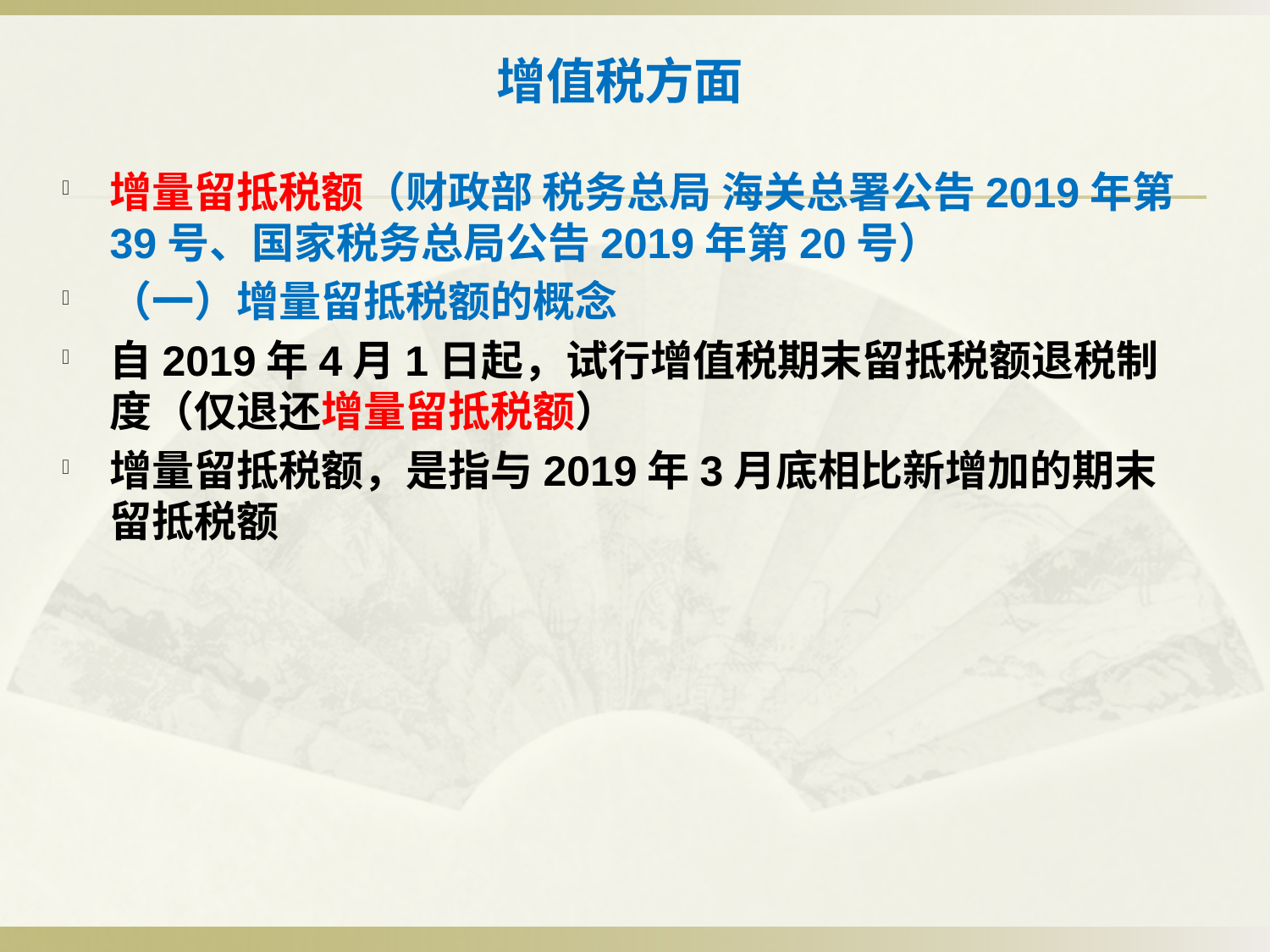

# 增值税方面
增量留抵税额（财政部 税务总局 海关总署公告2019年第39号、国家税务总局公告2019年第20号）
（一）增量留抵税额的概念
自2019年4月1日起，试行增值税期末留抵税额退税制度（仅退还增量留抵税额）
增量留抵税额，是指与2019年3月底相比新增加的期末留抵税额